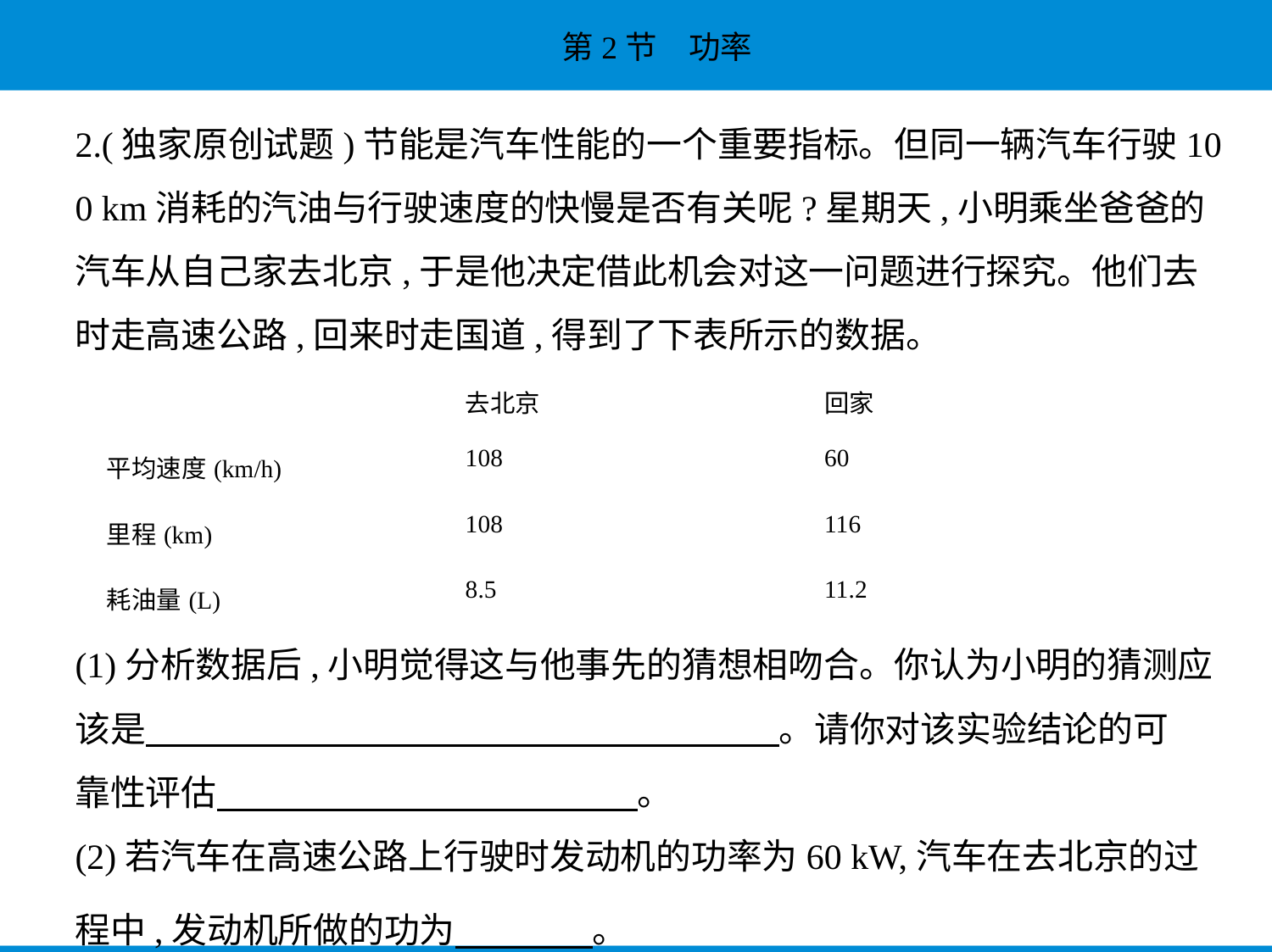

2.(独家原创试题)节能是汽车性能的一个重要指标。但同一辆汽车行驶10
0 km消耗的汽油与行驶速度的快慢是否有关呢?星期天,小明乘坐爸爸的
汽车从自己家去北京,于是他决定借此机会对这一问题进行探究。他们去
时走高速公路,回来时走国道,得到了下表所示的数据。
|  | 去北京 | 回家 |
| --- | --- | --- |
| 平均速度(km/h) | 108 | 60 |
| 里程(km) | 108 | 116 |
| 耗油量(L) | 8.5 | 11.2 |
(1)分析数据后,小明觉得这与他事先的猜想相吻合。你认为小明的猜测应
该是　　　　　　　　　　　　　　　　　    。请你对该实验结论的可
靠性评估　　　　　　　　　　　    。
(2)若汽车在高速公路上行驶时发动机的功率为60 kW,汽车在去北京的过
程中,发动机所做的功为　　　    。